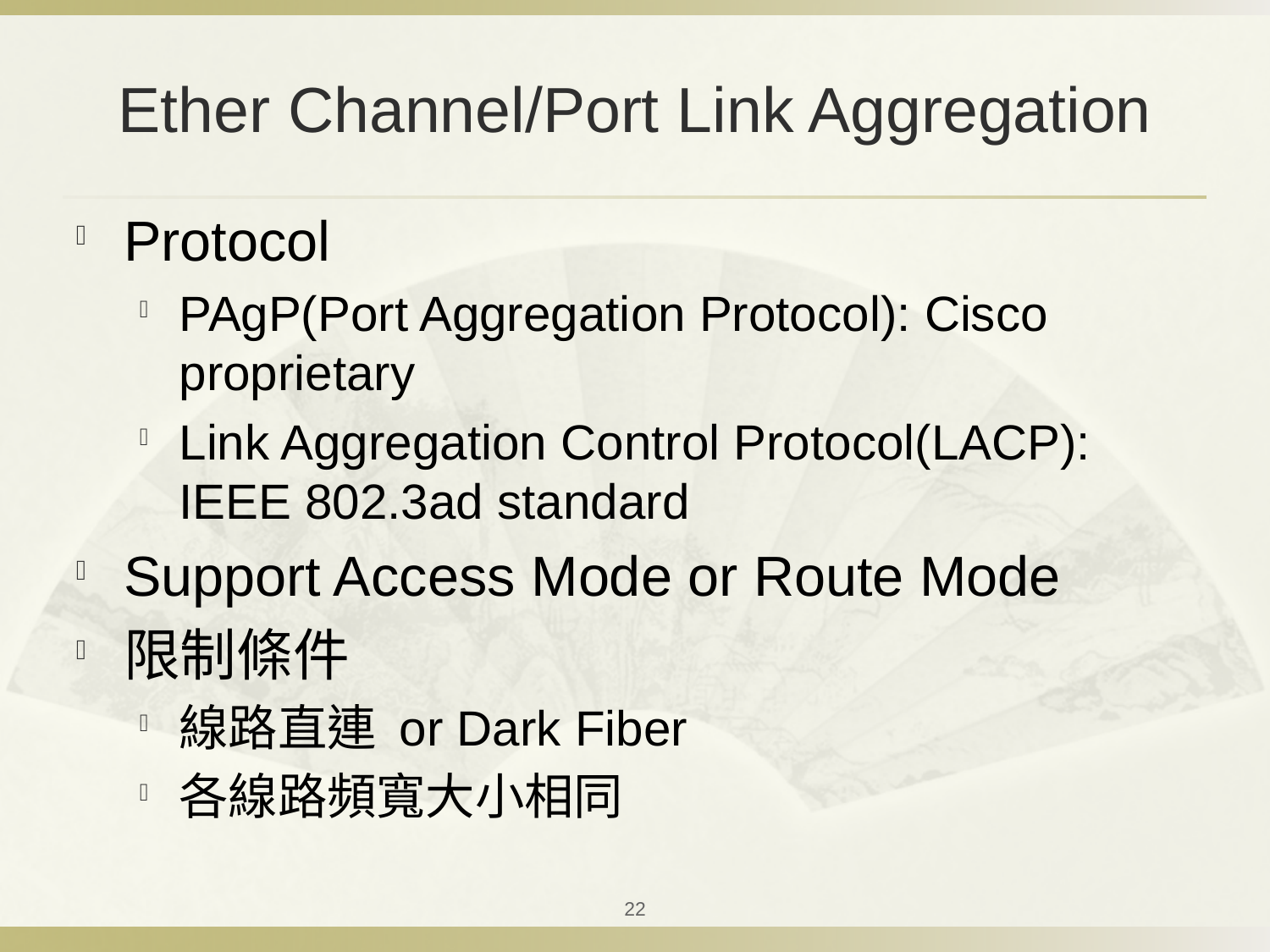

# Ether Channel/Port Link Aggregation
Protocol
PAgP(Port Aggregation Protocol): Cisco proprietary
Link Aggregation Control Protocol(LACP): IEEE 802.3ad standard
Support Access Mode or Route Mode
限制條件
線路直連 or Dark Fiber
各線路頻寬大小相同

22